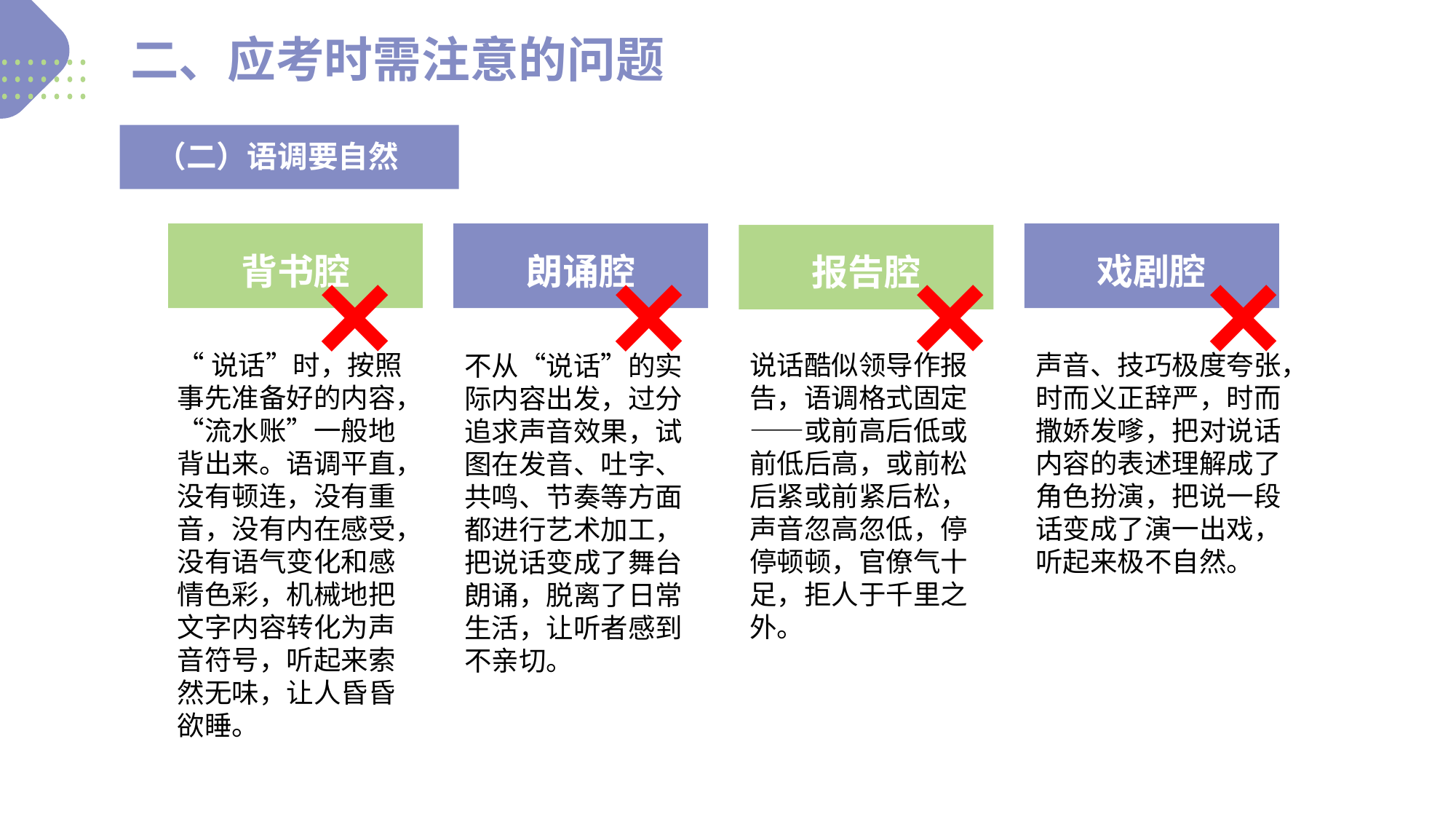

二、应考时需注意的问题

（二）语调要自然
背书腔
朗诵腔
戏剧腔
×
×
×
×
报告腔
声音、技巧极度夸张，时而义正辞严，时而撒娇发嗲，把对说话内容的表述理解成了角色扮演，把说一段话变成了演一出戏，听起来极不自然。
“说话”时，按照事先准备好的内容，“流水账”一般地背出来。语调平直，没有顿连，没有重音，没有内在感受，没有语气变化和感情色彩，机械地把
文字内容转化为声音符号，听起来索然无味，让人昏昏欲睡。
说话酷似领导作报告，语调格式固定——或前高后低或前低后高，或前松后紧或前紧后松，声音忽高忽低，停停顿顿，官僚气十足，拒人于千里之外。
不从“说话”的实际内容出发，过分追求声音效果，试图在发音、吐字、共鸣、节奏等方面都进行艺术加工，把说话变成了舞台朗诵，脱离了日常生活，让听者感到不亲切。